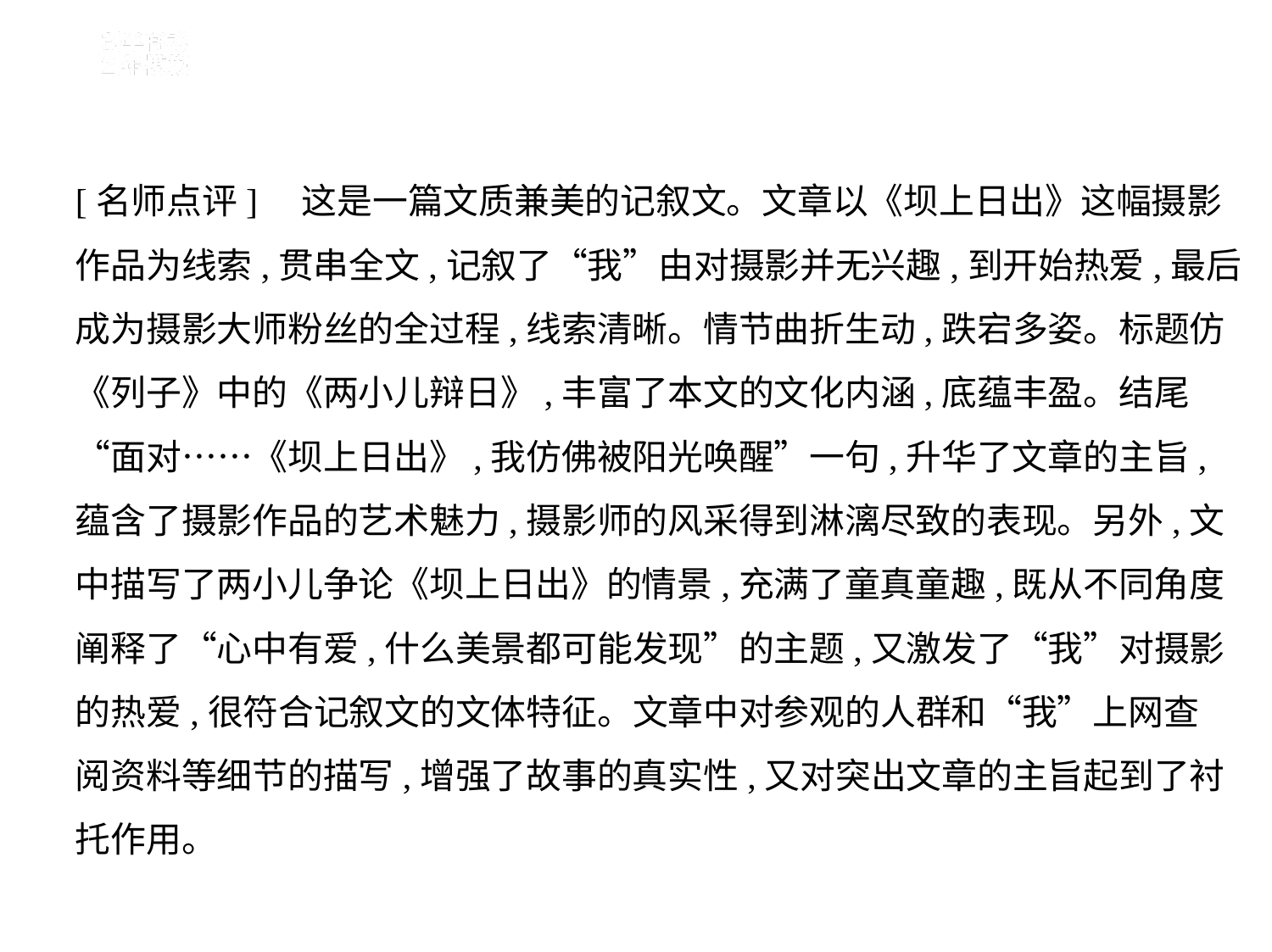

[名师点评]　这是一篇文质兼美的记叙文。文章以《坝上日出》这幅摄影
作品为线索,贯串全文,记叙了“我”由对摄影并无兴趣,到开始热爱,最后
成为摄影大师粉丝的全过程,线索清晰。情节曲折生动,跌宕多姿。标题仿
《列子》中的《两小儿辩日》,丰富了本文的文化内涵,底蕴丰盈。结尾
“面对……《坝上日出》,我仿佛被阳光唤醒”一句,升华了文章的主旨,
蕴含了摄影作品的艺术魅力,摄影师的风采得到淋漓尽致的表现。另外,文
中描写了两小儿争论《坝上日出》的情景,充满了童真童趣,既从不同角度
阐释了“心中有爱,什么美景都可能发现”的主题,又激发了“我”对摄影
的热爱,很符合记叙文的文体特征。文章中对参观的人群和“我”上网查
阅资料等细节的描写,增强了故事的真实性,又对突出文章的主旨起到了衬
托作用。